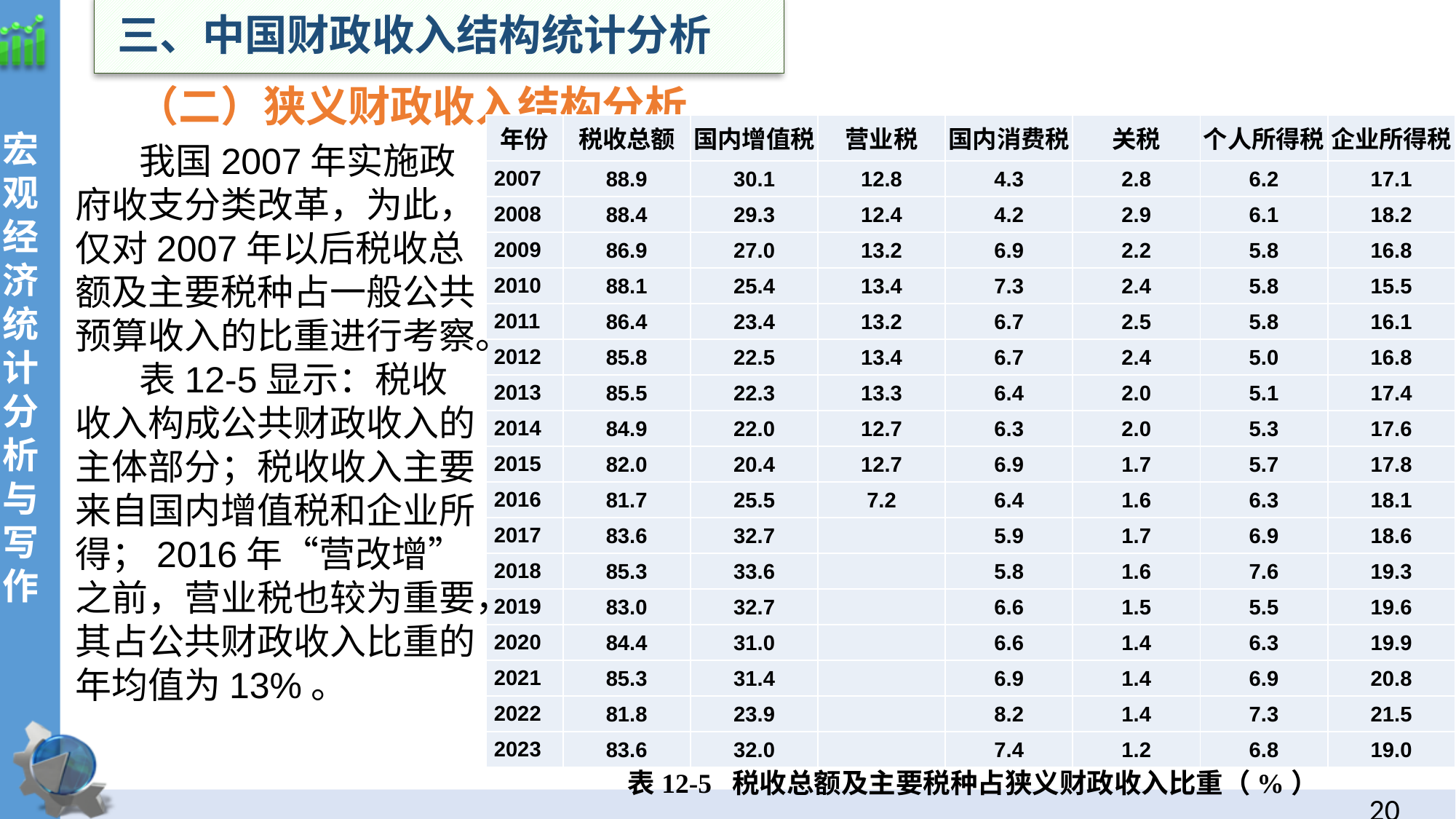

三、中国财政收入结构统计分析
（二）狭义财政收入结构分析

宏观经济统计分析与写作
| 年份 | 税收总额 | 国内增值税 | 营业税 | 国内消费税 | 关税 | 个人所得税 | 企业所得税 |
| --- | --- | --- | --- | --- | --- | --- | --- |
| 2007 | 88.9 | 30.1 | 12.8 | 4.3 | 2.8 | 6.2 | 17.1 |
| 2008 | 88.4 | 29.3 | 12.4 | 4.2 | 2.9 | 6.1 | 18.2 |
| 2009 | 86.9 | 27.0 | 13.2 | 6.9 | 2.2 | 5.8 | 16.8 |
| 2010 | 88.1 | 25.4 | 13.4 | 7.3 | 2.4 | 5.8 | 15.5 |
| 2011 | 86.4 | 23.4 | 13.2 | 6.7 | 2.5 | 5.8 | 16.1 |
| 2012 | 85.8 | 22.5 | 13.4 | 6.7 | 2.4 | 5.0 | 16.8 |
| 2013 | 85.5 | 22.3 | 13.3 | 6.4 | 2.0 | 5.1 | 17.4 |
| 2014 | 84.9 | 22.0 | 12.7 | 6.3 | 2.0 | 5.3 | 17.6 |
| 2015 | 82.0 | 20.4 | 12.7 | 6.9 | 1.7 | 5.7 | 17.8 |
| 2016 | 81.7 | 25.5 | 7.2 | 6.4 | 1.6 | 6.3 | 18.1 |
| 2017 | 83.6 | 32.7 |  | 5.9 | 1.7 | 6.9 | 18.6 |
| 2018 | 85.3 | 33.6 |  | 5.8 | 1.6 | 7.6 | 19.3 |
| 2019 | 83.0 | 32.7 |  | 6.6 | 1.5 | 5.5 | 19.6 |
| 2020 | 84.4 | 31.0 |  | 6.6 | 1.4 | 6.3 | 19.9 |
| 2021 | 85.3 | 31.4 |  | 6.9 | 1.4 | 6.9 | 20.8 |
| 2022 | 81.8 | 23.9 |  | 8.2 | 1.4 | 7.3 | 21.5 |
| 2023 | 83.6 | 32.0 |  | 7.4 | 1.2 | 6.8 | 19.0 |
我国2007年实施政府收支分类改革，为此，仅对2007年以后税收总额及主要税种占一般公共预算收入的比重进行考察。
表12-5显示：税收收入构成公共财政收入的主体部分；税收收入主要来自国内增值税和企业所得；2016年“营改增”之前，营业税也较为重要，其占公共财政收入比重的年均值为13%。

表12-5  税收总额及主要税种占狭义财政收入比重（%）
20